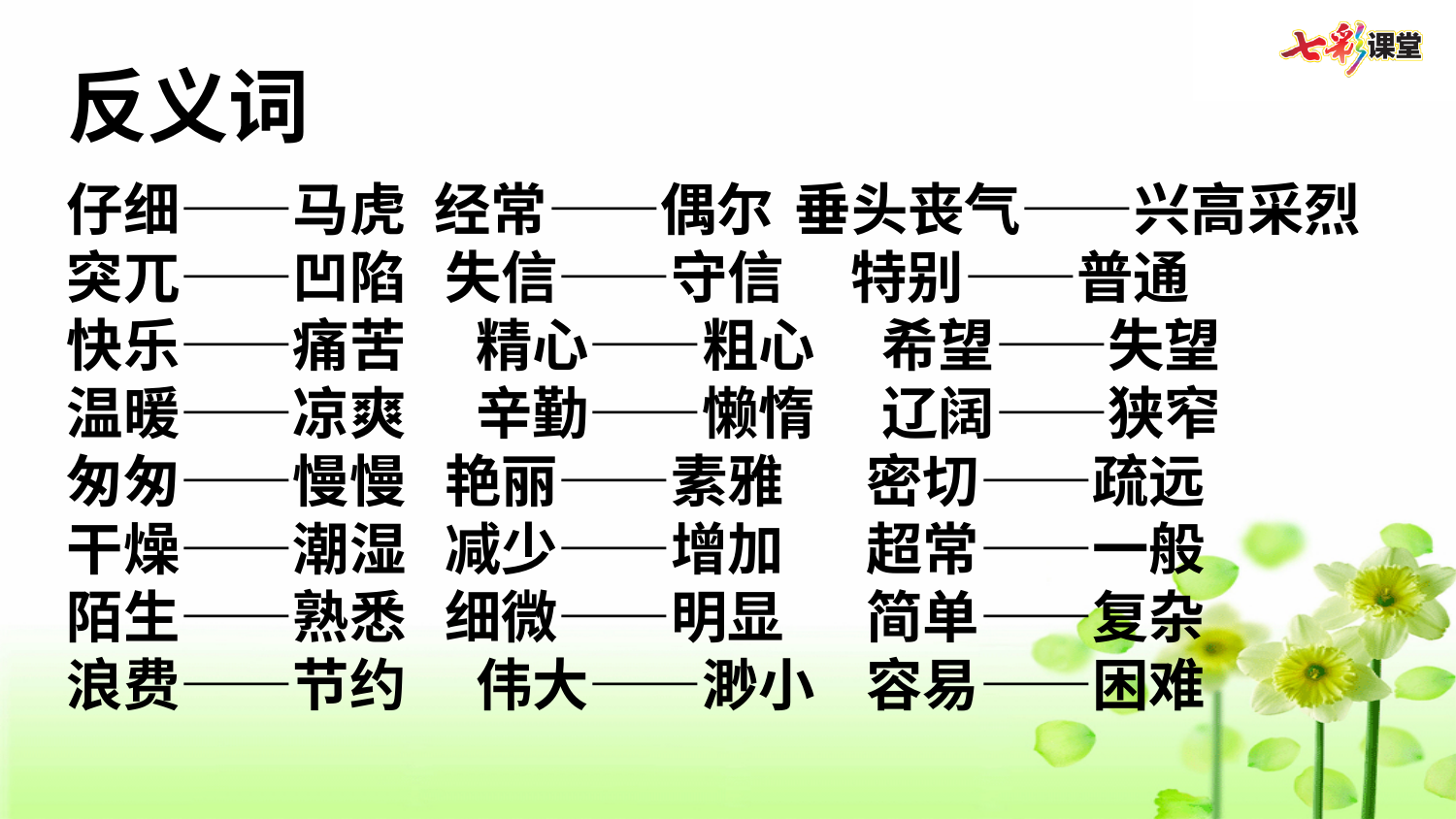

反义词
仔细——马虎 经常——偶尔	垂头丧气——兴高采烈
突兀——凹陷   失信——守信    特别——普通
快乐——痛苦   精心——粗心    希望——失望
温暖——凉爽   辛勤——懒惰    辽阔——狭窄
匆匆——慢慢   艳丽——素雅    密切——疏远
干燥——潮湿   减少——增加    超常——一般
陌生——熟悉   细微——明显    简单——复杂
浪费——节约   伟大——渺小    容易——困难